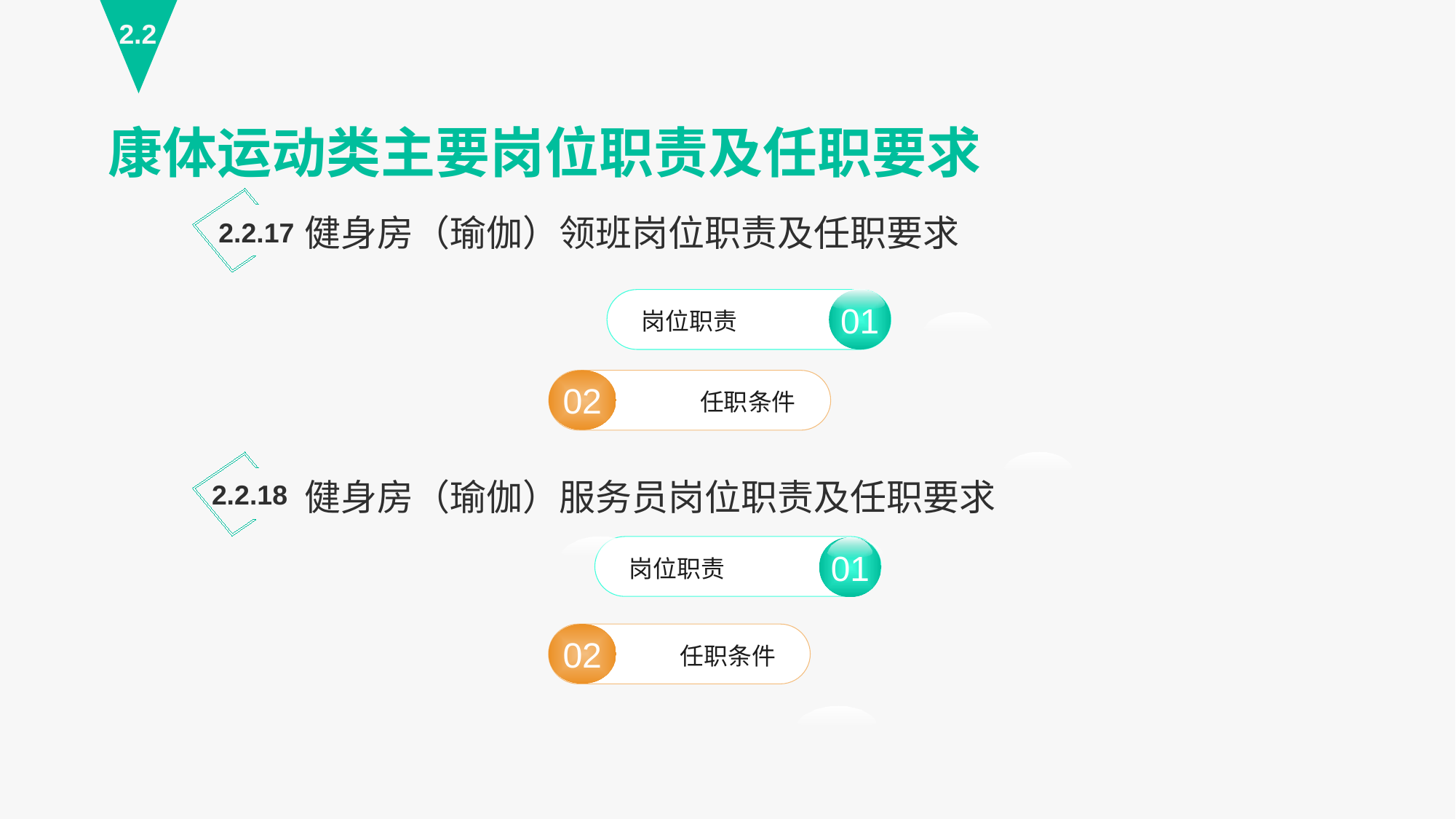

2.2
康体运动类主要岗位职责及任职要求

健身房（瑜伽）领班岗位职责及任职要求
2.2.17

01
岗位职责
01

02
任职条件

健身房（瑜伽）服务员岗位职责及任职要求
2.2.18

岗位职责

02
任职条件